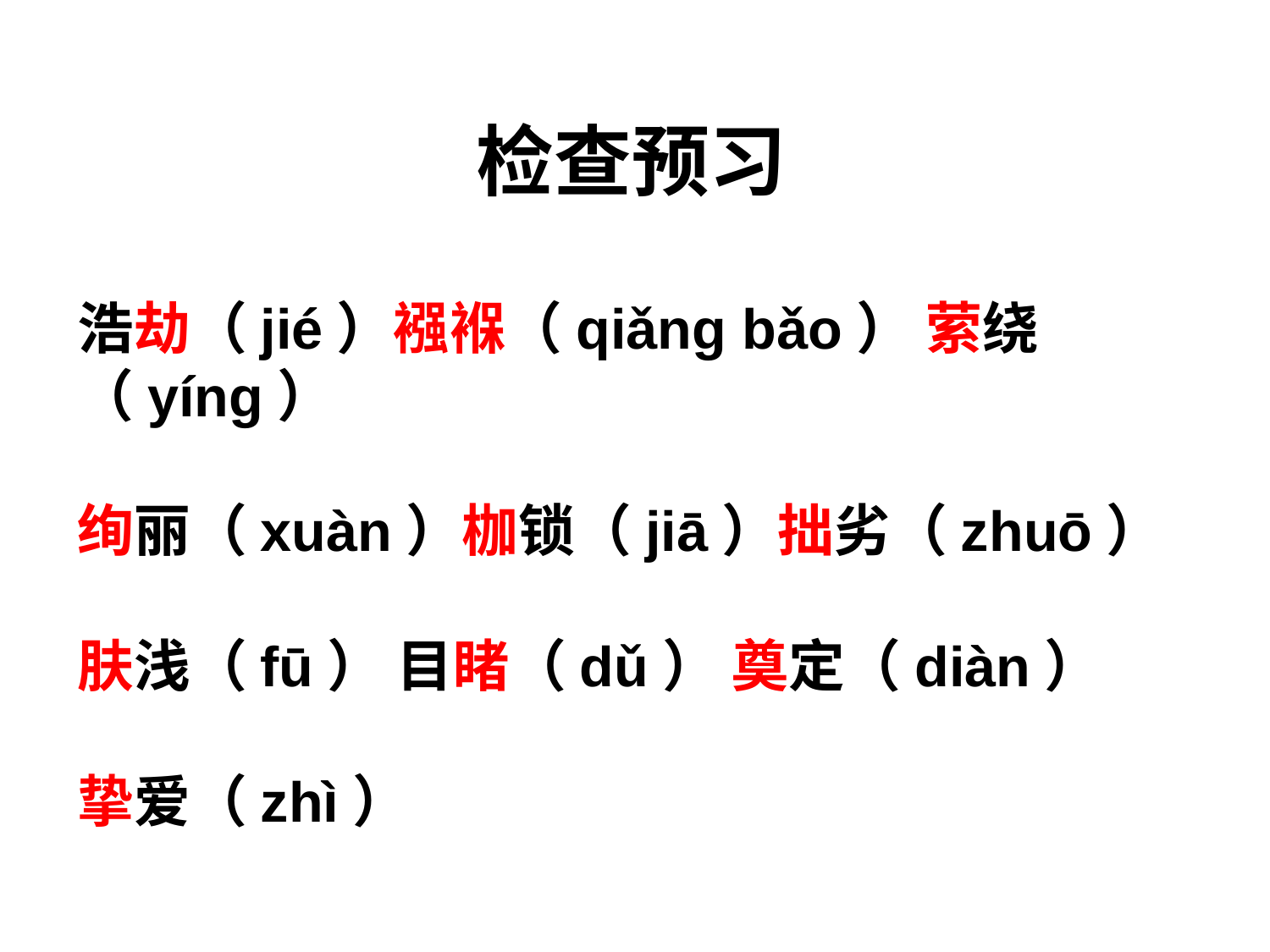

检查预习
浩劫（jié）襁褓（qiǎnɡ bǎo） 萦绕（yíng）

绚丽（xuàn）枷锁（jiā）拙劣（zhuō）

肤浅（fū） 目睹（dǔ） 奠定（diàn）

挚爱（zhì）